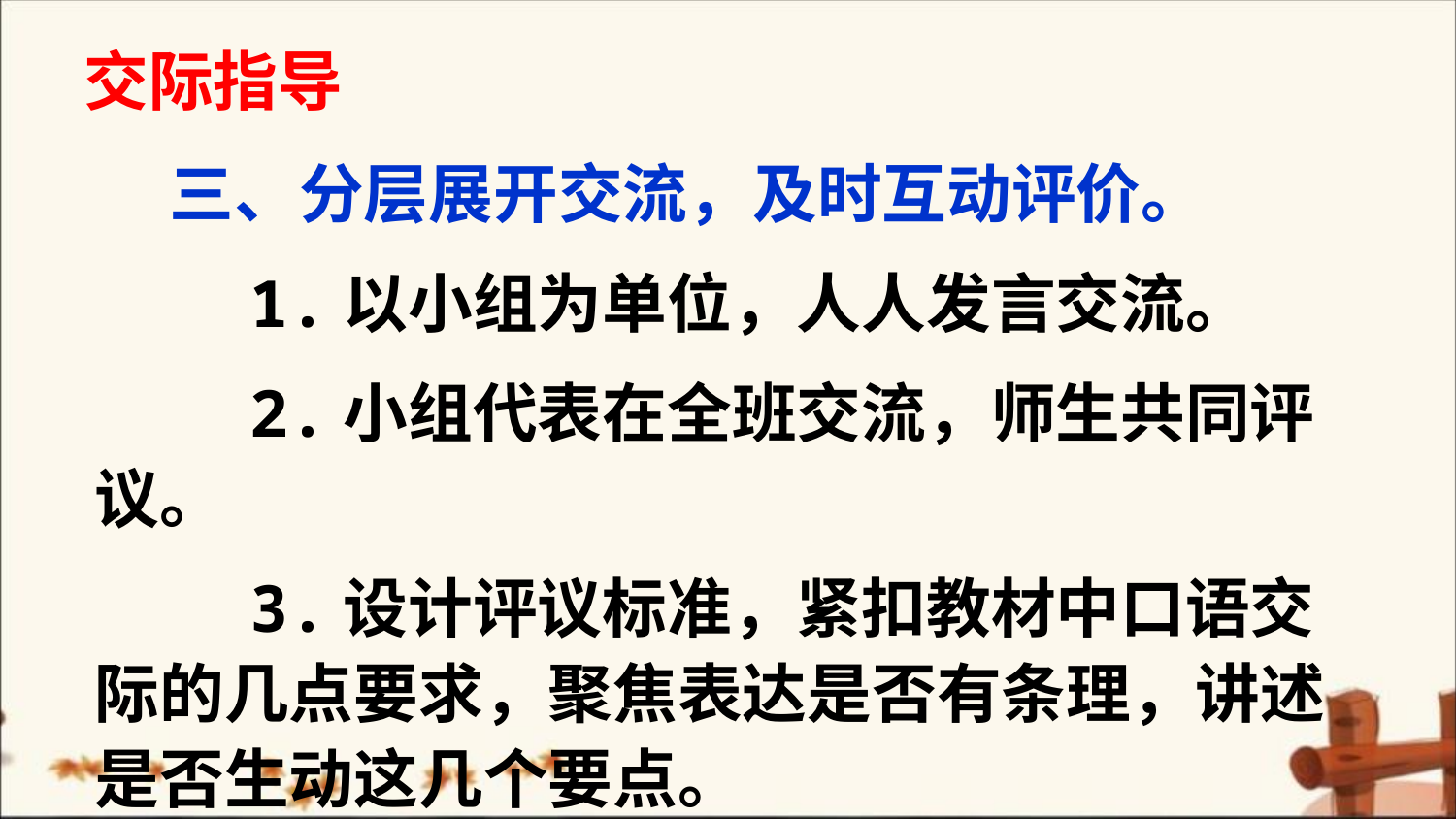

交际指导
    三、分层展开交流，及时互动评价。
    1.以小组为单位，人人发言交流。
    2.小组代表在全班交流，师生共同评议。
    3.设计评议标准，紧扣教材中口语交际的几点要求，聚焦表达是否有条理，讲述是否生动这几个要点。